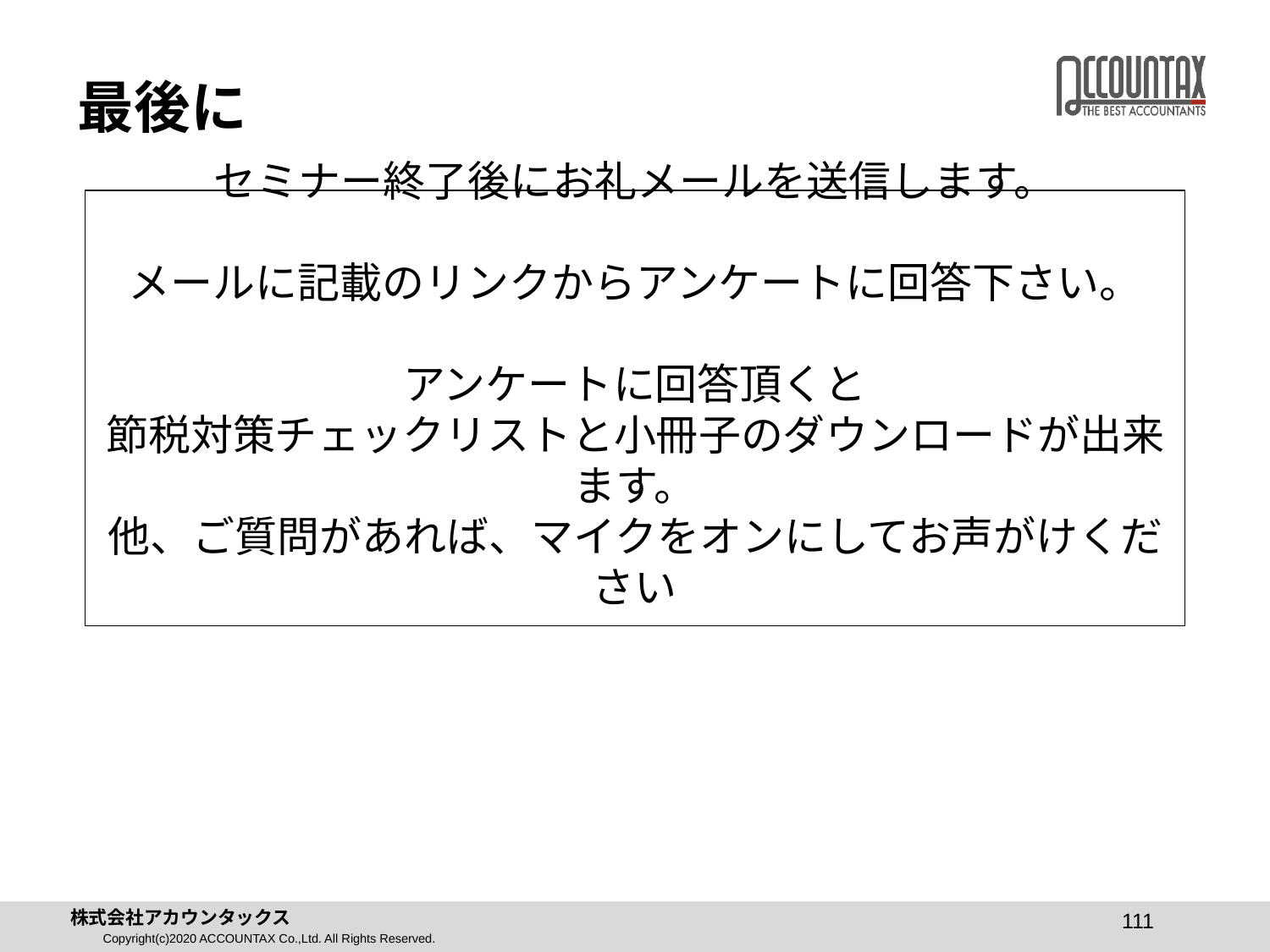

# 最後に
セミナー終了後にお礼メールを送信します。

メールに記載のリンクからアンケートに回答下さい。

アンケートに回答頂くと
節税対策チェックリストと小冊子のダウンロードが出来ます。
他、ご質問があれば、マイクをオンにしてお声がけください

111